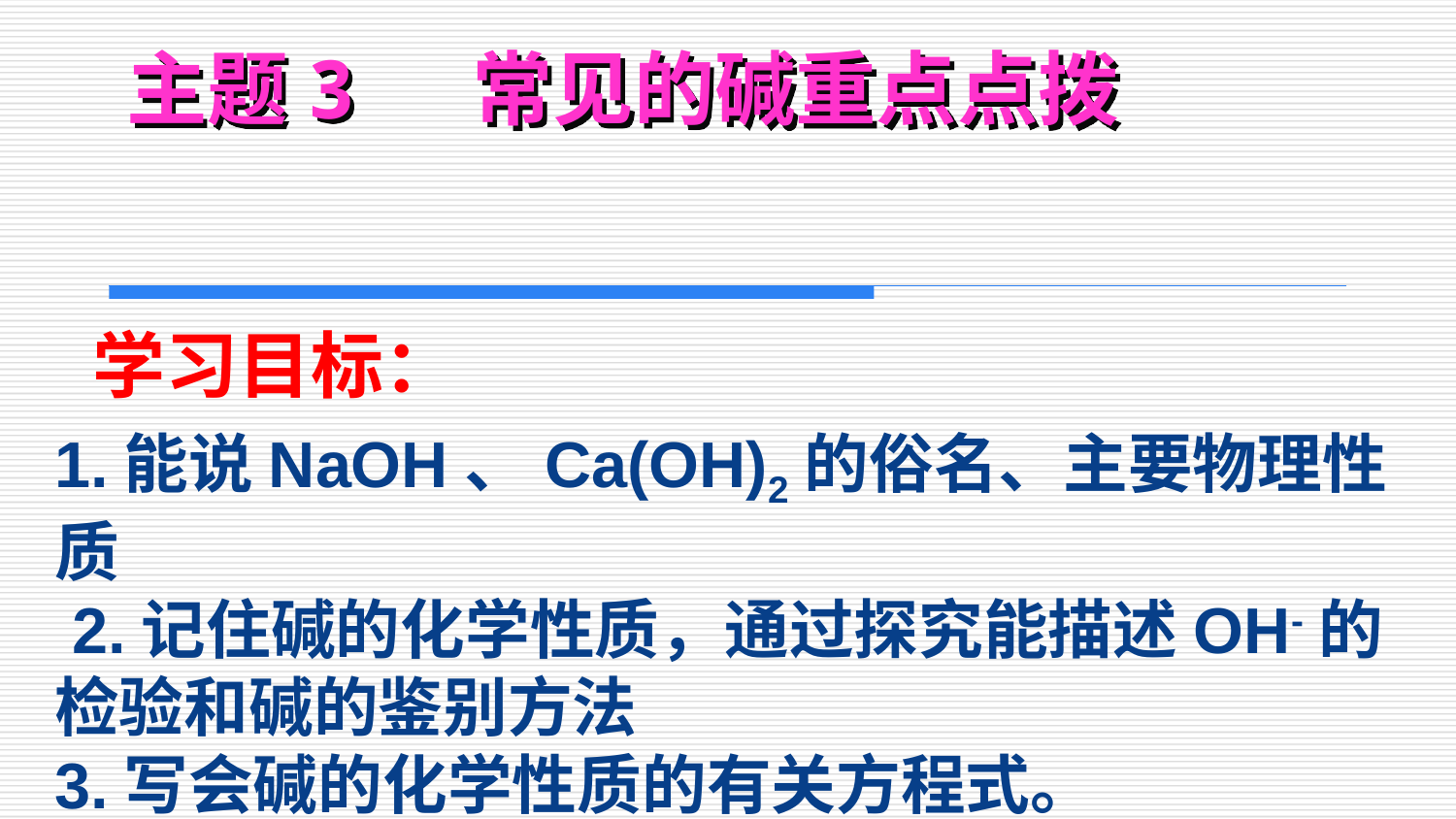

# 主题3  常见的碱重点点拨
学习目标：
1.能说NaOH、Ca(OH)2的俗名、主要物理性质
 2.记住碱的化学性质，通过探究能描述OH-的检验和碱的鉴别方法
3.写会碱的化学性质的有关方程式。